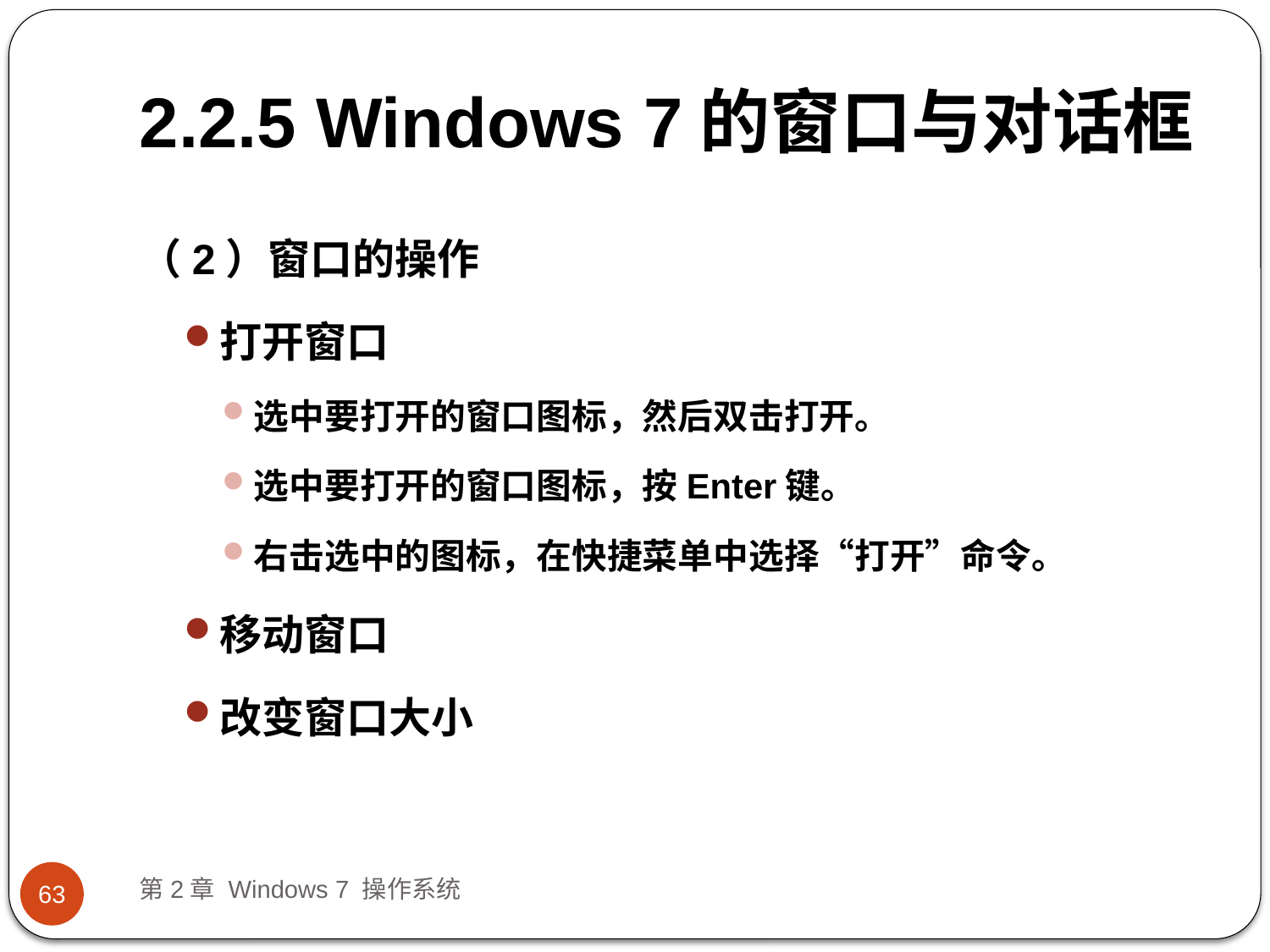

# 2.2.5 Windows 7的窗口与对话框
（2）窗口的操作
打开窗口
选中要打开的窗口图标，然后双击打开。
选中要打开的窗口图标，按Enter键。
右击选中的图标，在快捷菜单中选择“打开”命令。
移动窗口
改变窗口大小

第2章 Windows 7 操作系统
63